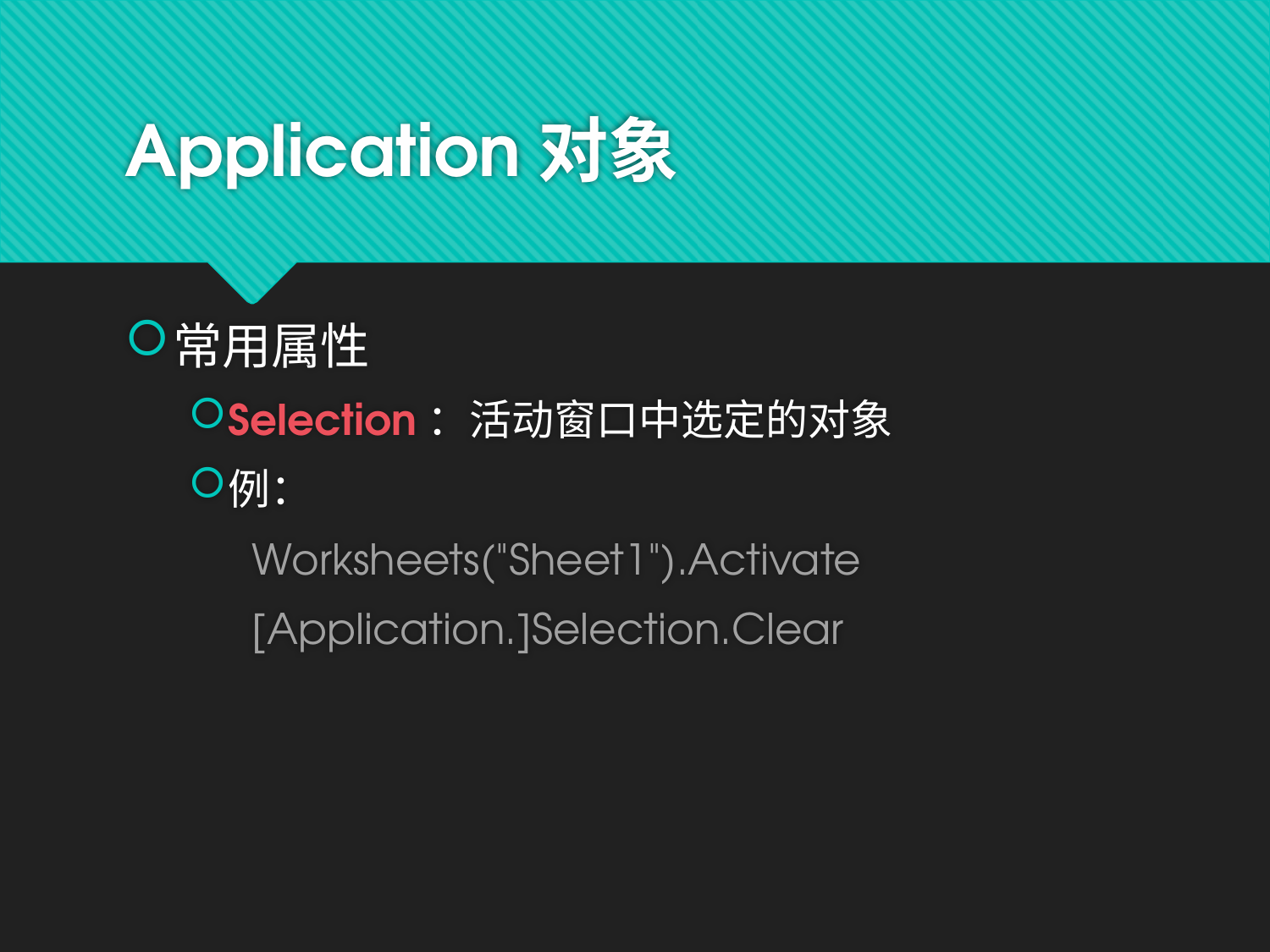

# Application对象
常用属性
Selection：活动窗口中选定的对象
例：
Worksheets("Sheet1").Activate
[Application.]Selection.Clear